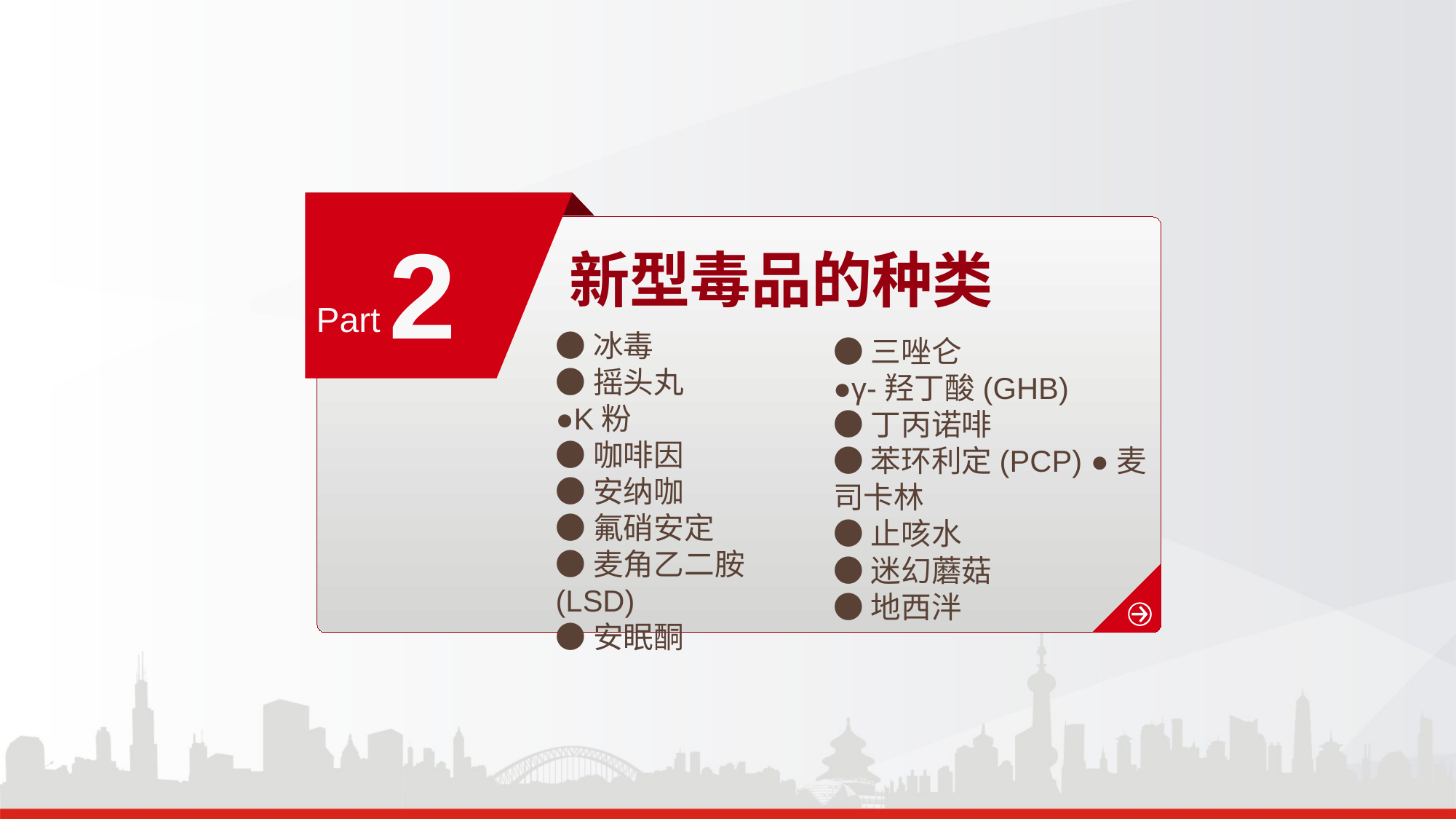

2

新型毒品的种类
Part
●冰毒
●摇头丸
●K粉
●咖啡因
●安纳咖
●氟硝安定
●麦角乙二胺(LSD)
●安眠酮

●三唑仑
●γ-羟丁酸(GHB)
●丁丙诺啡
●苯环利定(PCP) ●麦司卡林
●止咳水
●迷幻蘑菇
●地西泮